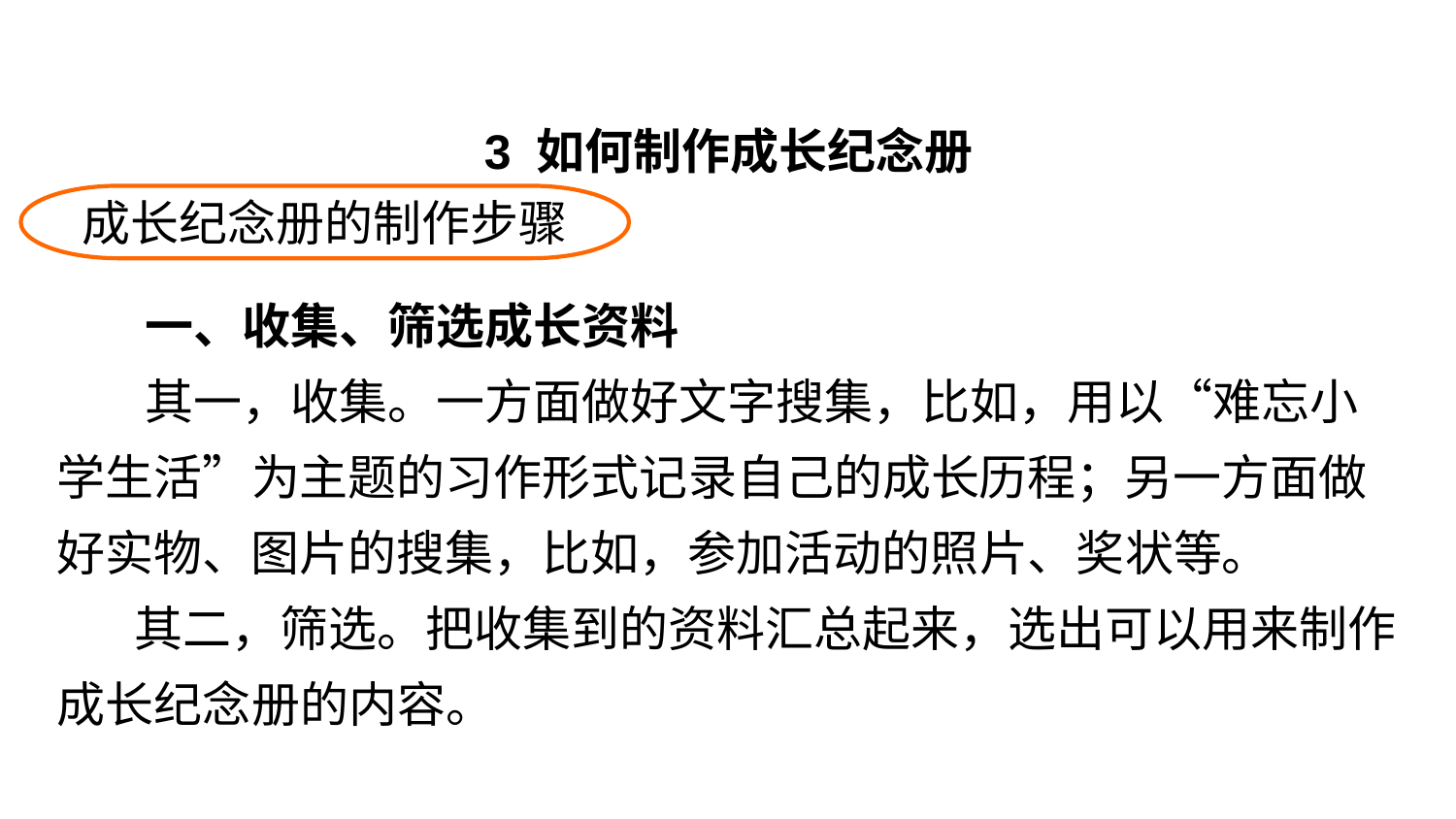

3 如何制作成长纪念册

       一、收集、筛选成长资料
       其一，收集。一方面做好文字搜集，比如，用以“难忘小学生活”为主题的习作形式记录自己的成长历程；另一方面做好实物、图片的搜集，比如，参加活动的照片、奖状等。
      其二，筛选。把收集到的资料汇总起来，选出可以用来制作成长纪念册的内容。
成长纪念册的制作步骤